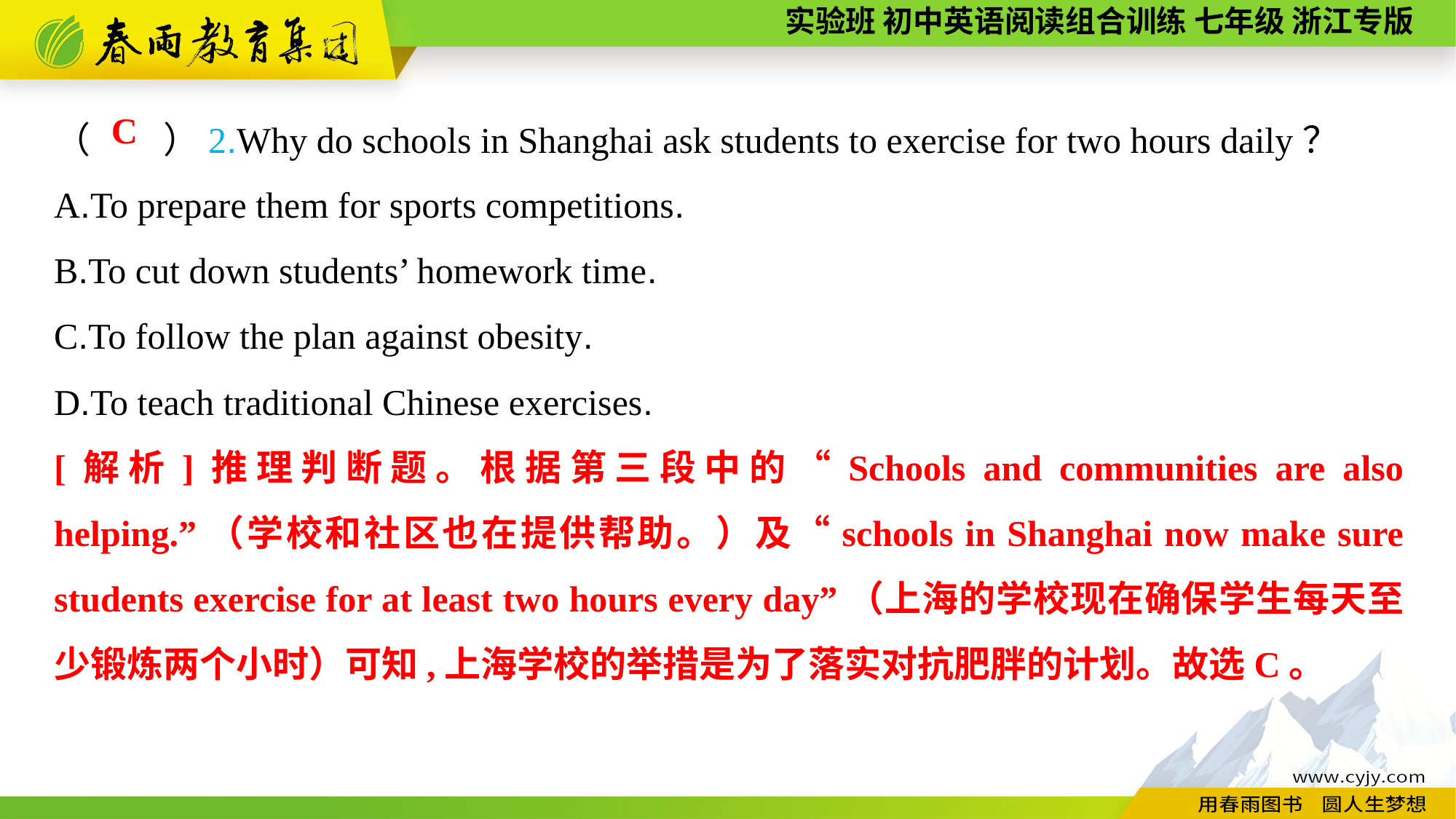

（　　）2.Why do schools in Shanghai ask students to exercise for two hours daily？
A.To prepare them for sports competitions.
B.To cut down students’ homework time.
C.To follow the plan against obesity.
D.To teach traditional Chinese exercises.
C
[解析]推理判断题。根据第三段中的“Schools and communities are also helping.”（学校和社区也在提供帮助。）及“schools in Shanghai now make sure students exercise for at least two hours every day”（上海的学校现在确保学生每天至少锻炼两个小时）可知,上海学校的举措是为了落实对抗肥胖的计划。故选C。